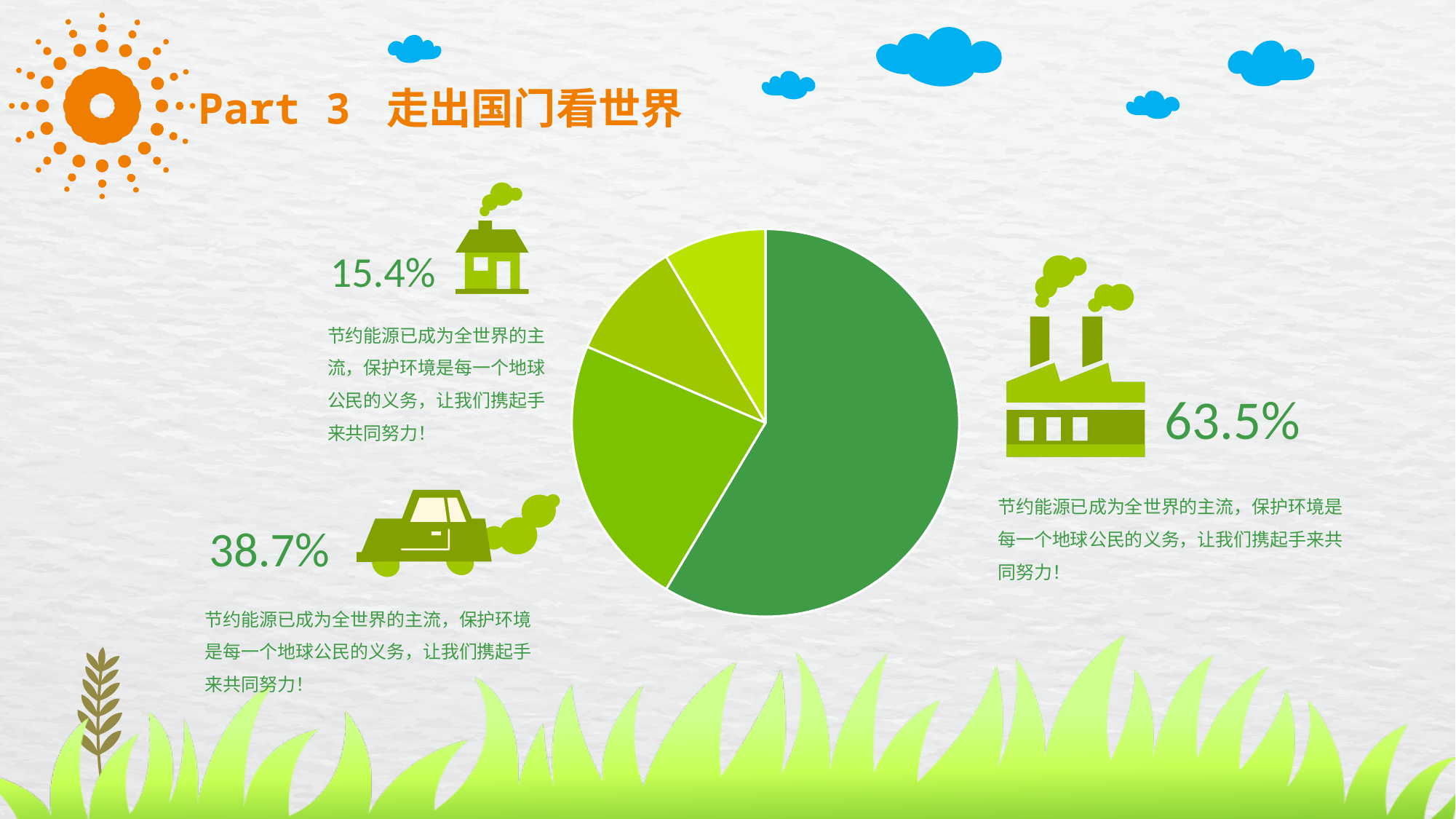

Part 3 走出国门看世界

### Chart

| Category | 废气排放 |
|---|---|
| 1 | 8.2 |
| 2 | 3.2 |
| 3 | 1.4 |
| 4 | 1.2 |
15.4%

节约能源已成为全世界的主流，保护环境是每一个地球公民的义务，让我们携起手来共同努力！
63.5%
节约能源已成为全世界的主流，保护环境是每一个地球公民的义务，让我们携起手来共同努力！

38.7%
节约能源已成为全世界的主流，保护环境是每一个地球公民的义务，让我们携起手来共同努力！